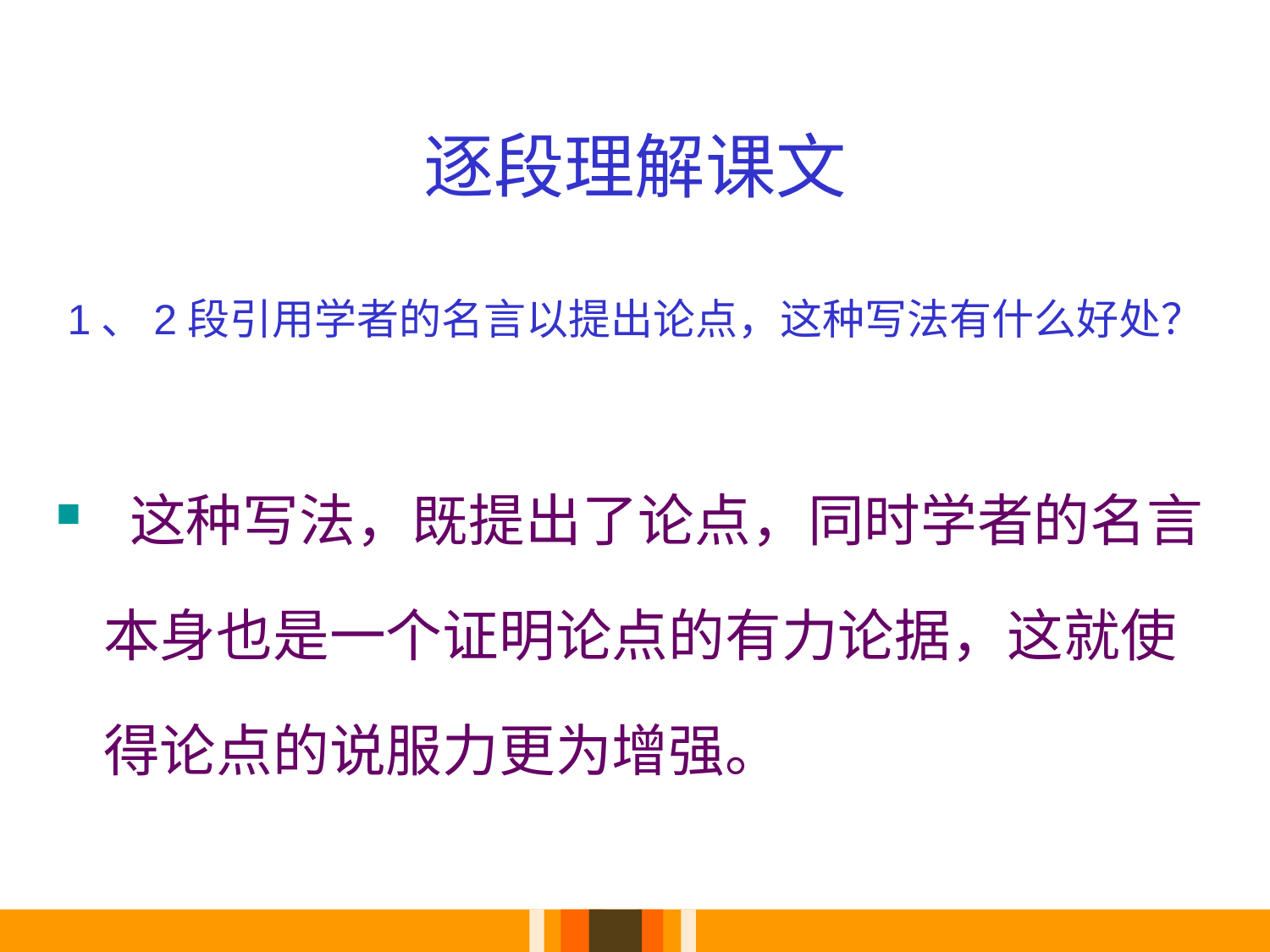

# 逐段理解课文
 1、2段引用学者的名言以提出论点，这种写法有什么好处？
 这种写法，既提出了论点，同时学者的名言本身也是一个证明论点的有力论据，这就使得论点的说服力更为增强。